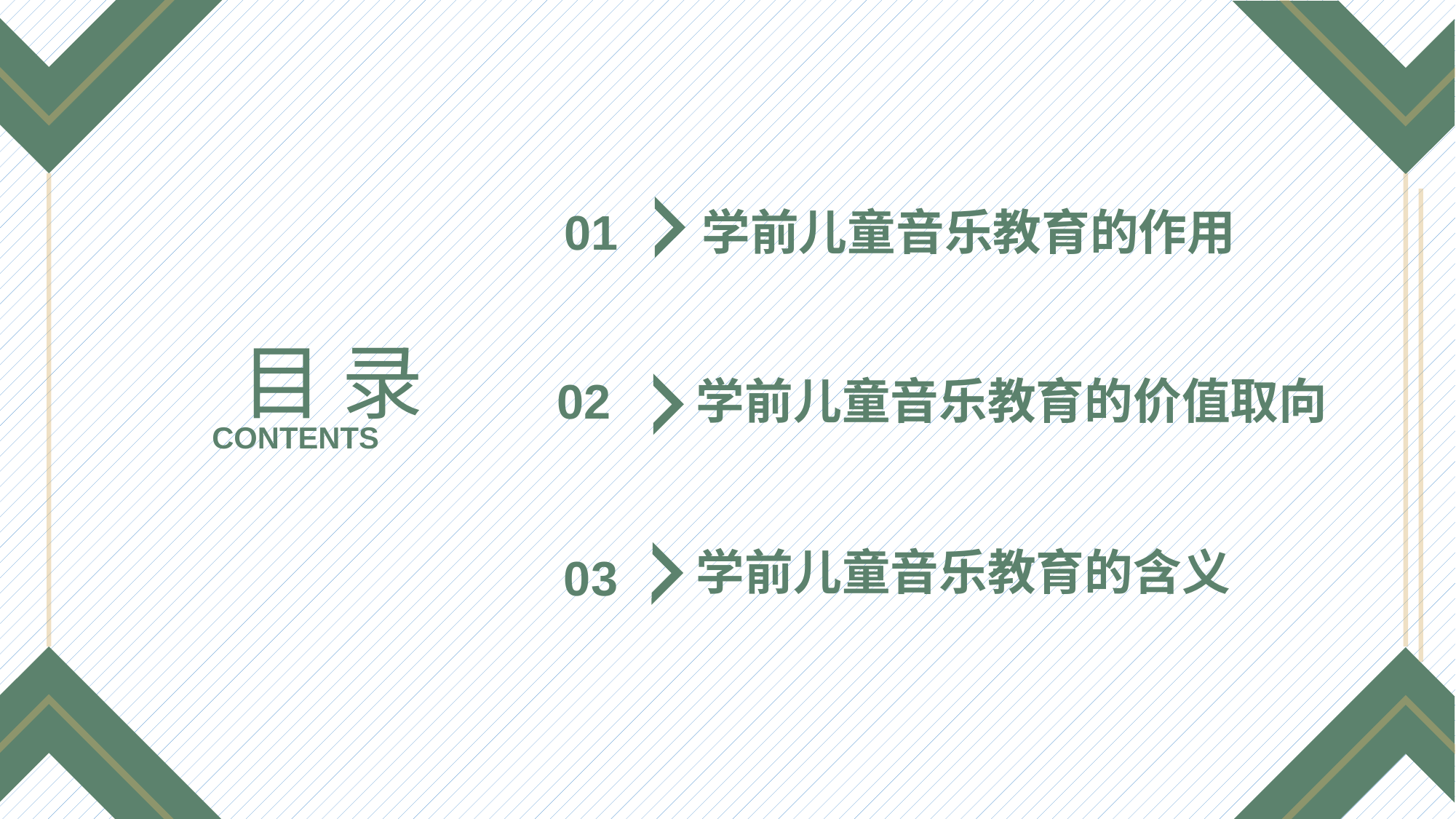

01
学前儿童音乐教育的作用

目 录
02
学前儿童音乐教育的价值取向

CONTENTS
学前儿童音乐教育的含义
03